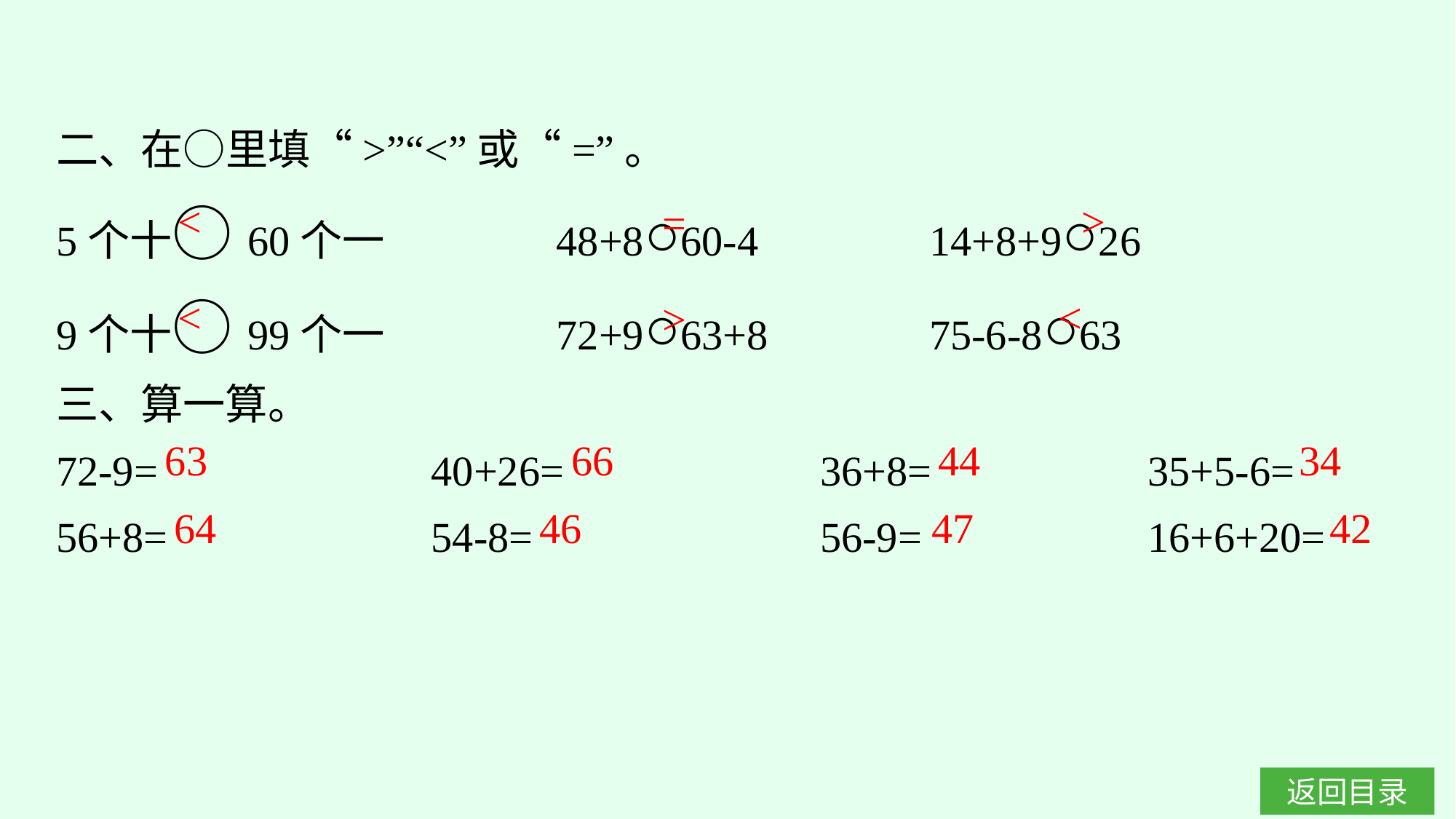

二、在○里填“>”“<”或“=”。
5个十○60个一　　　	48+8○60-4　　　	14+8+9○26
9个十○99个一		72+9○63+8		75-6-8○63
三、算一算。
72-9=　 　　		40+26=　 　　	36+8=　 　　	35+5-6=
56+8=			54-8=				56-9=			16+6+20=
<
>
=
<
<
>
63
66
44
34
64
46
47
42